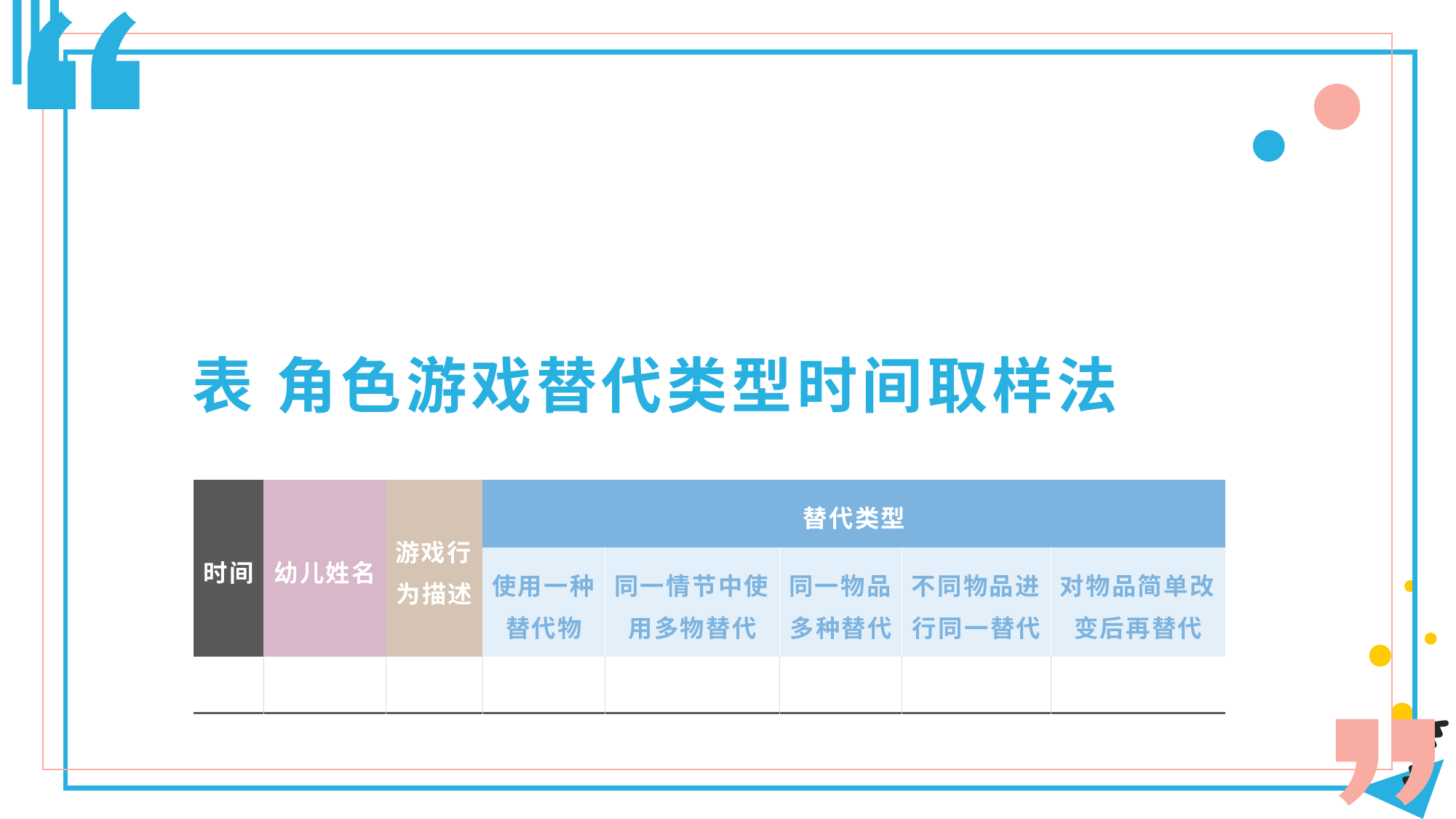

表 角色游戏替代类型时间取样法

| 时间 | 幼儿姓名 | 游戏行为描述 | 替代类型 |  |  |  |  |
| --- | --- | --- | --- | --- | --- | --- | --- |
|  |  |  | 使用一种替代物 | 同一情节中使用多物替代 | 同一物品多种替代 | 不同物品进行同一替代 | 对物品简单改变后再替代 |
|  |  |  |  |  |  |  |  |